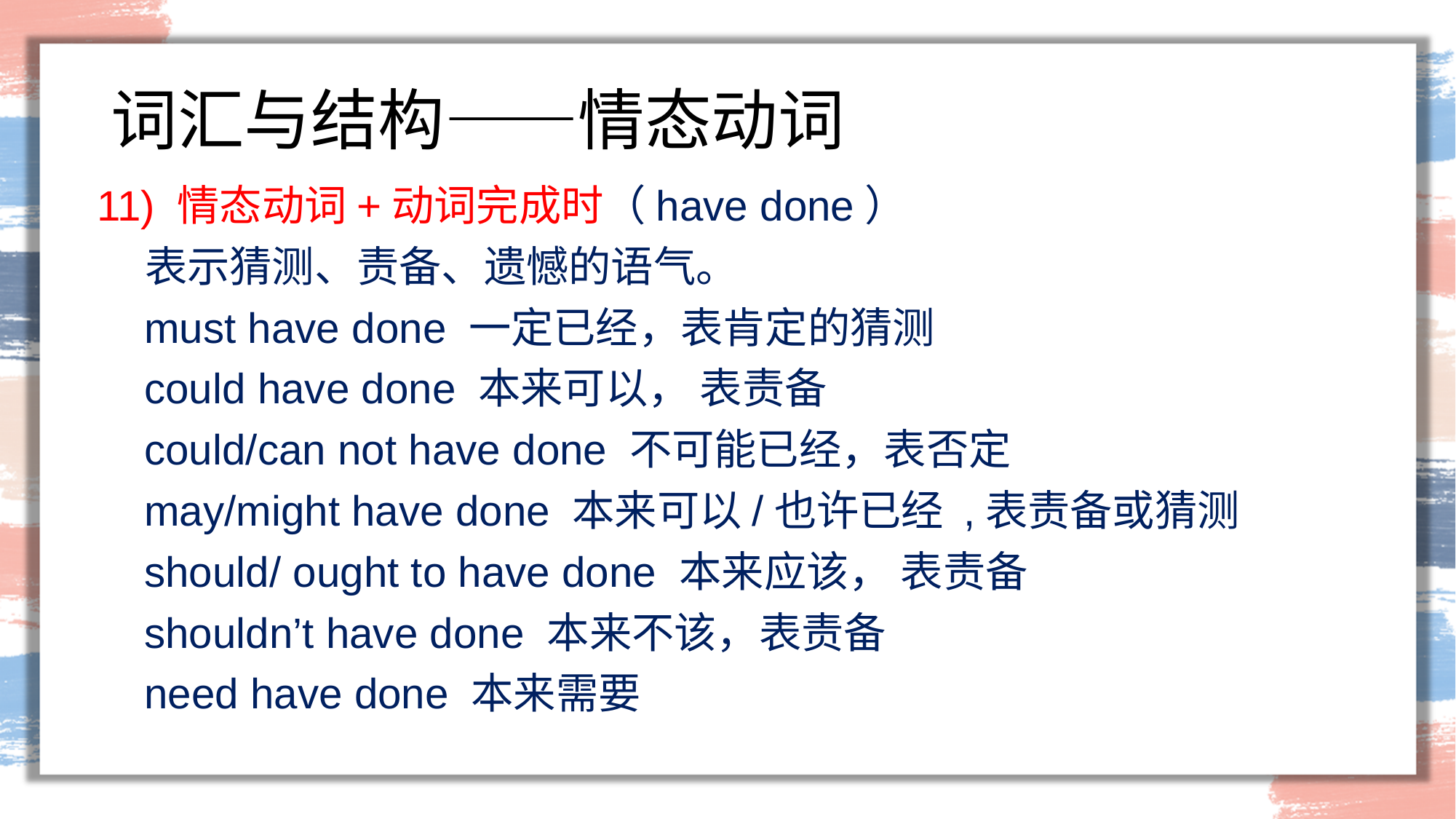

# 词汇与结构——情态动词
11) 情态动词+动词完成时（have done）
    表示猜测、责备、遗憾的语气。
    must have done 一定已经，表肯定的猜测
    could have done 本来可以， 表责备
    could/can not have done 不可能已经，表否定
    may/might have done 本来可以/也许已经 ,表责备或猜测
    should/ ought to have done 本来应该， 表责备
    shouldn’t have done 本来不该，表责备
    need have done 本来需要